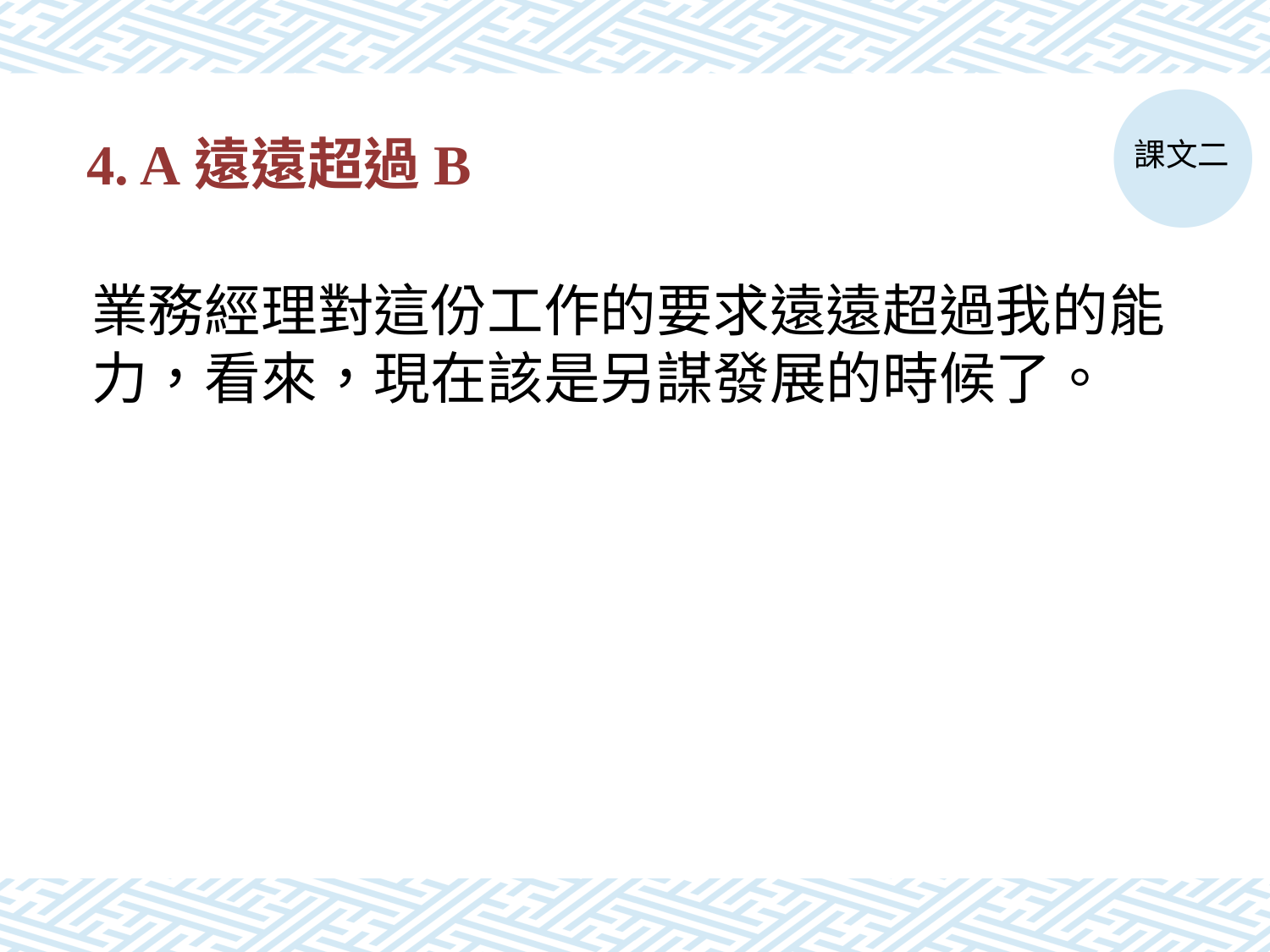

課文二
# 4. A遠遠超過B
業務經理對這份工作的要求遠遠超過我的能力，看來，現在該是另謀發展的時候了。